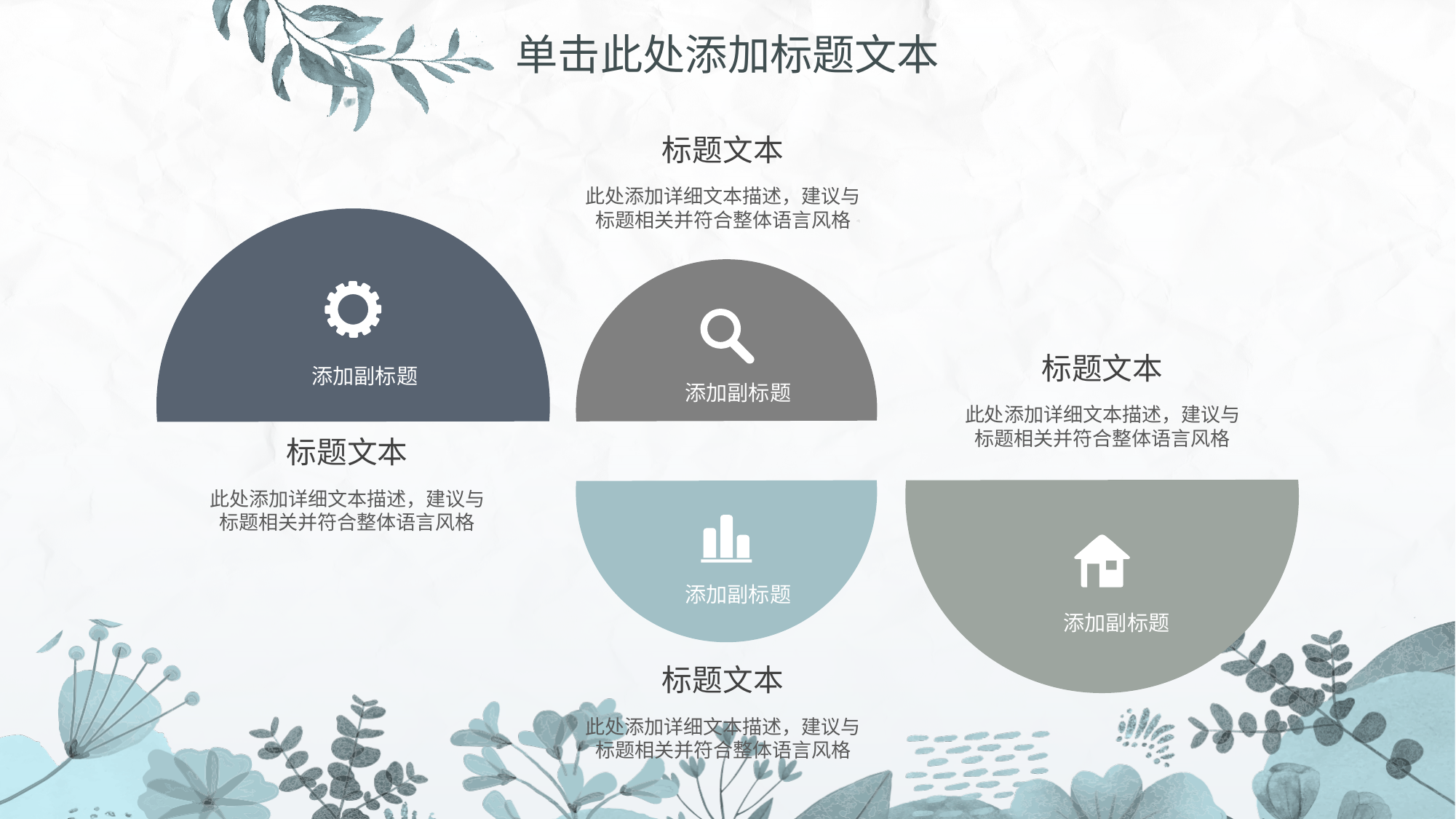

# 单击此处添加标题文本
标题文本
此处添加详细文本描述，建议与标题相关并符合整体语言风格

添加副标题

添加副标题

添加副标题

添加副标题
标题文本
此处添加详细文本描述，建议与标题相关并符合整体语言风格
标题文本
此处添加详细文本描述，建议与标题相关并符合整体语言风格

标题文本
此处添加详细文本描述，建议与标题相关并符合整体语言风格